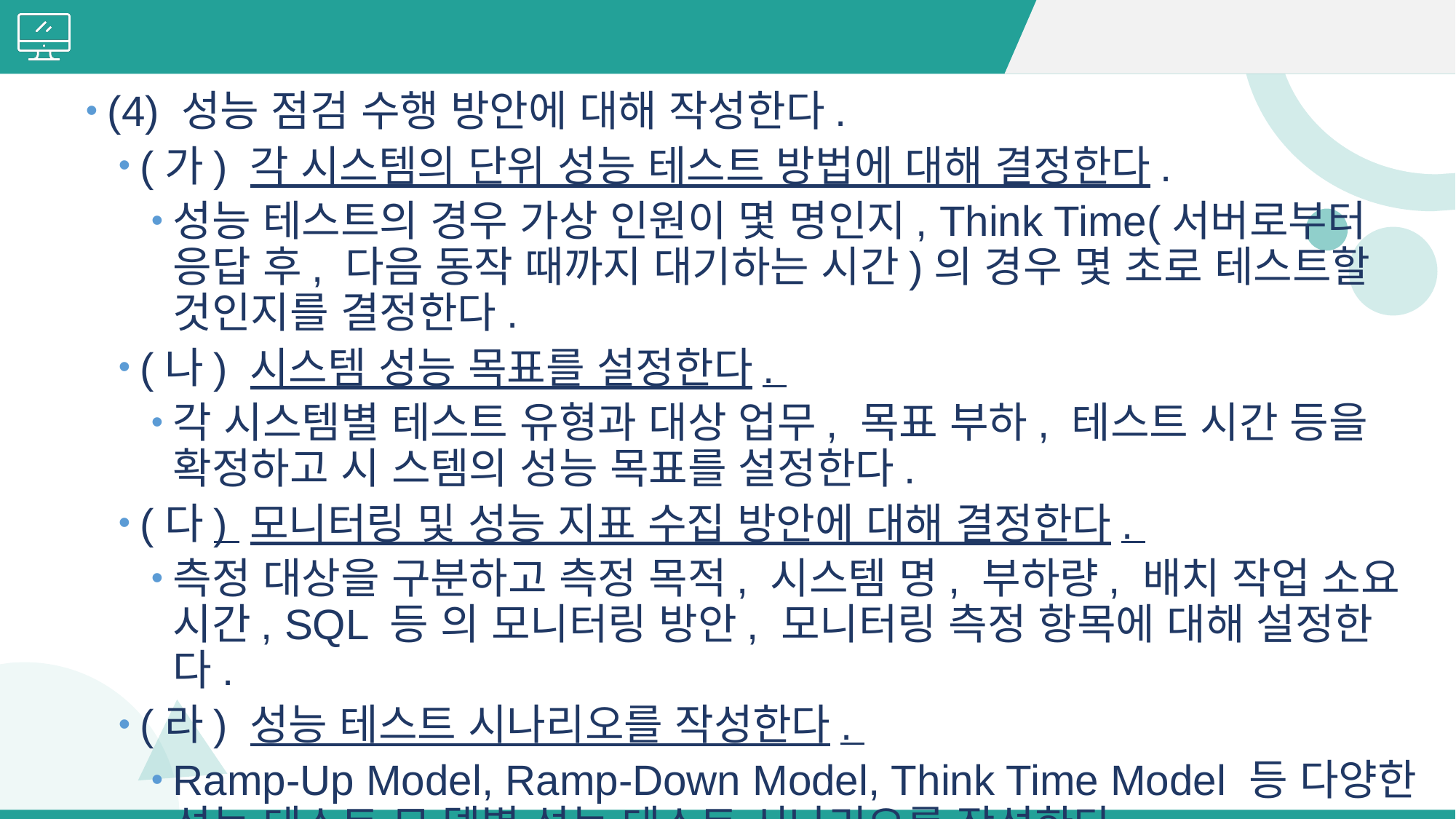

#
(4) 성능 점검 수행 방안에 대해 작성한다.
(가) 각 시스템의 단위 성능 테스트 방법에 대해 결정한다.
성능 테스트의 경우 가상 인원이 몇 명인지, Think Time(서버로부터 응답 후, 다음 동작 때까지 대기하는 시간)의 경우 몇 초로 테스트할 것인지를 결정한다.
(나) 시스템 성능 목표를 설정한다.
각 시스템별 테스트 유형과 대상 업무, 목표 부하, 테스트 시간 등을 확정하고 시 스템의 성능 목표를 설정한다.
(다) 모니터링 및 성능 지표 수집 방안에 대해 결정한다.
측정 대상을 구분하고 측정 목적, 시스템 명, 부하량, 배치 작업 소요 시간, SQL 등 의 모니터링 방안, 모니터링 측정 항목에 대해 설정한다.
(라) 성능 테스트 시나리오를 작성한다.
Ramp-Up Model, Ramp-Down Model, Think Time Model 등 다양한 성능 테스트 모 델별 성능 테스트 시나리오를 작성한다.